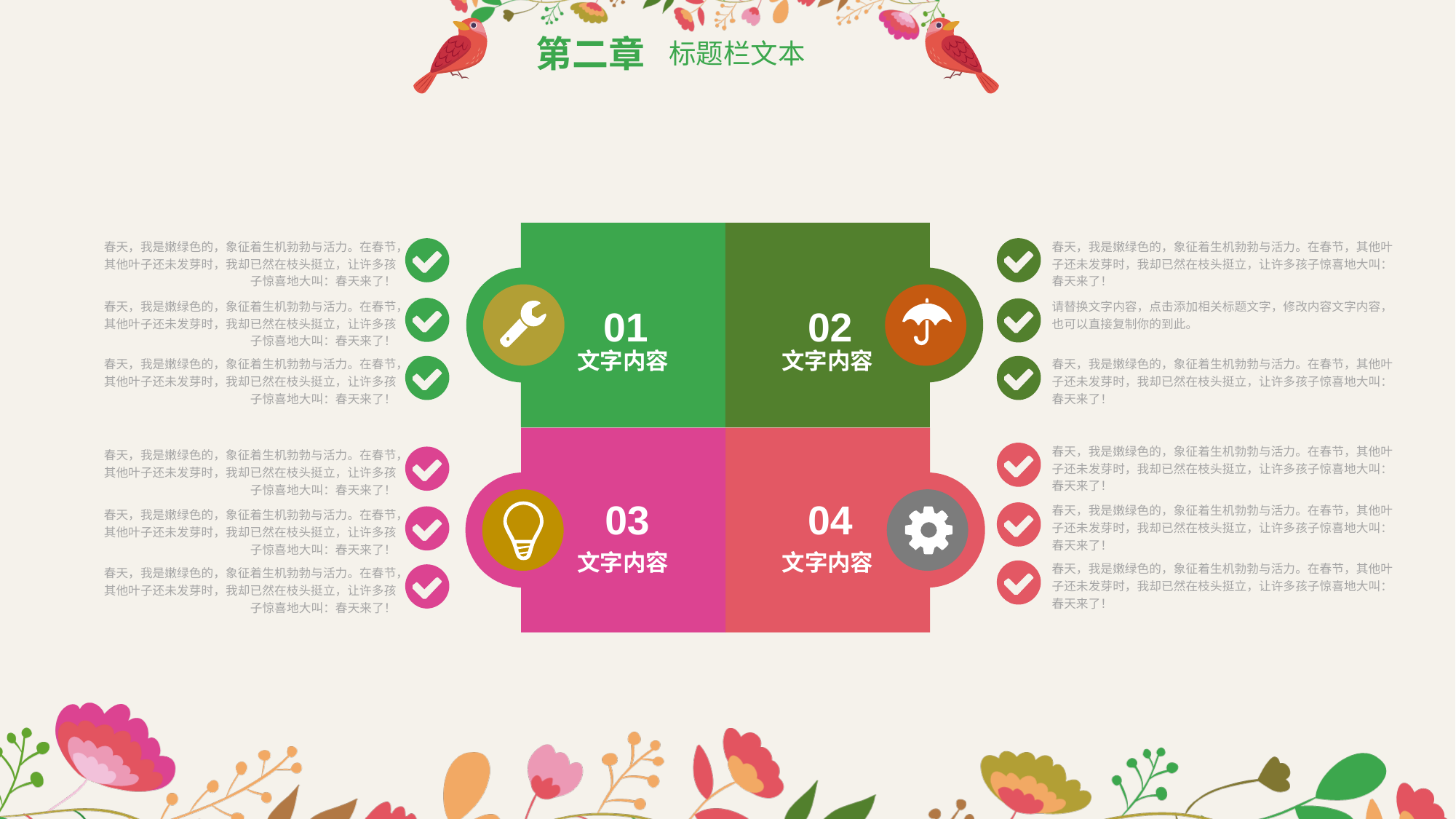

第二章
标题栏文本

春天，我是嫩绿色的，象征着生机勃勃与活力。在春节，其他叶子还未发芽时，我却已然在枝头挺立，让许多孩子惊喜地大叫：春天来了！

春天，我是嫩绿色的，象征着生机勃勃与活力。在春节，其他叶子还未发芽时，我却已然在枝头挺立，让许多孩子惊喜地大叫：春天来了！

01
02
春天，我是嫩绿色的，象征着生机勃勃与活力。在春节，其他叶子还未发芽时，我却已然在枝头挺立，让许多孩子惊喜地大叫：春天来了！

请替换文字内容，点击添加相关标题文字，修改内容文字内容，也可以直接复制你的到此。

文字内容
文字内容
春天，我是嫩绿色的，象征着生机勃勃与活力。在春节，其他叶子还未发芽时，我却已然在枝头挺立，让许多孩子惊喜地大叫：春天来了！

春天，我是嫩绿色的，象征着生机勃勃与活力。在春节，其他叶子还未发芽时，我却已然在枝头挺立，让许多孩子惊喜地大叫：春天来了！

春天，我是嫩绿色的，象征着生机勃勃与活力。在春节，其他叶子还未发芽时，我却已然在枝头挺立，让许多孩子惊喜地大叫：春天来了！

春天，我是嫩绿色的，象征着生机勃勃与活力。在春节，其他叶子还未发芽时，我却已然在枝头挺立，让许多孩子惊喜地大叫：春天来了！

03
04
春天，我是嫩绿色的，象征着生机勃勃与活力。在春节，其他叶子还未发芽时，我却已然在枝头挺立，让许多孩子惊喜地大叫：春天来了！

春天，我是嫩绿色的，象征着生机勃勃与活力。在春节，其他叶子还未发芽时，我却已然在枝头挺立，让许多孩子惊喜地大叫：春天来了！

文字内容
文字内容
春天，我是嫩绿色的，象征着生机勃勃与活力。在春节，其他叶子还未发芽时，我却已然在枝头挺立，让许多孩子惊喜地大叫：春天来了！

春天，我是嫩绿色的，象征着生机勃勃与活力。在春节，其他叶子还未发芽时，我却已然在枝头挺立，让许多孩子惊喜地大叫：春天来了！